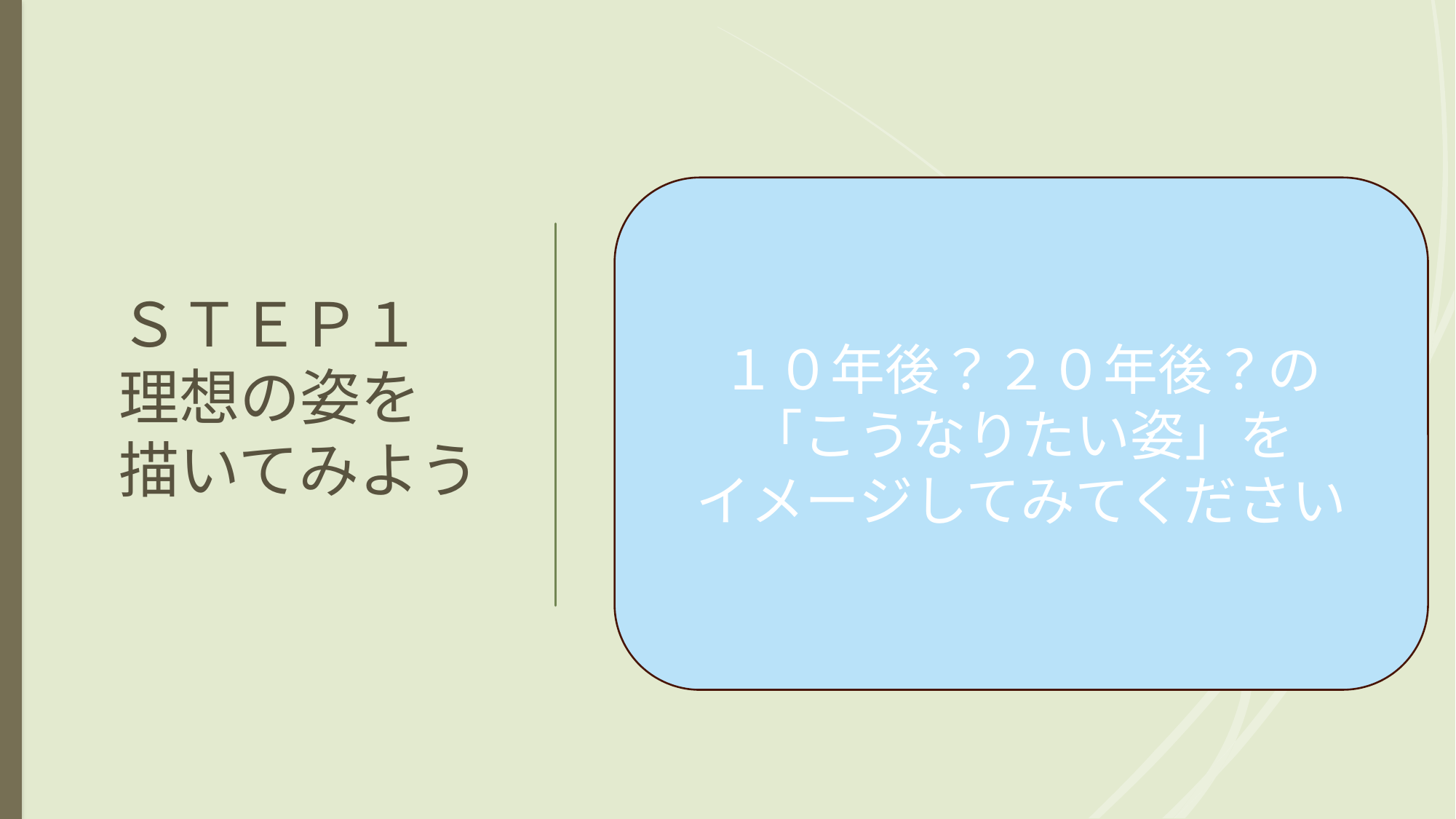

# ＳＴＥＰ１ 理想の姿を 描いてみよう
１０年後？２０年後？の
「こうなりたい姿」を
イメージしてみてください